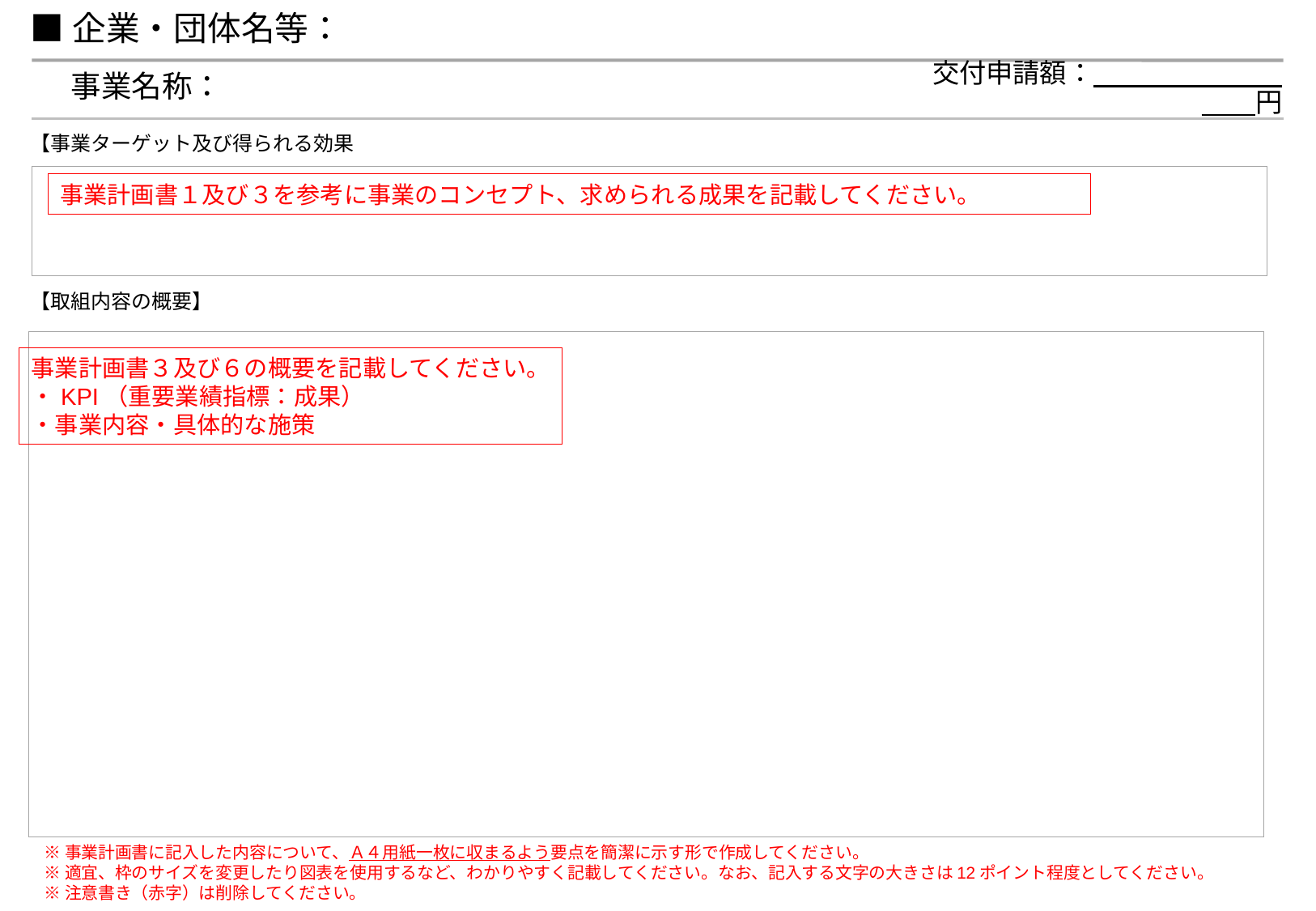

■企業・団体名等：
事業名称：
交付申請額：　　　　　　　　　円
【事業ターゲット及び得られる効果

事業計画書１及び３を参考に事業のコンセプト、求められる成果を記載してください。
【取組内容の概要】

事業計画書３及び６の概要を記載してください。
・KPI（重要業績指標：成果）
・事業内容・具体的な施策
※事業計画書に記入した内容について、Ａ４用紙一枚に収まるよう要点を簡潔に示す形で作成してください。
※適宜、枠のサイズを変更したり図表を使用するなど、わかりやすく記載してください。なお、記入する文字の大きさは12ポイント程度としてください。
※注意書き（赤字）は削除してください。